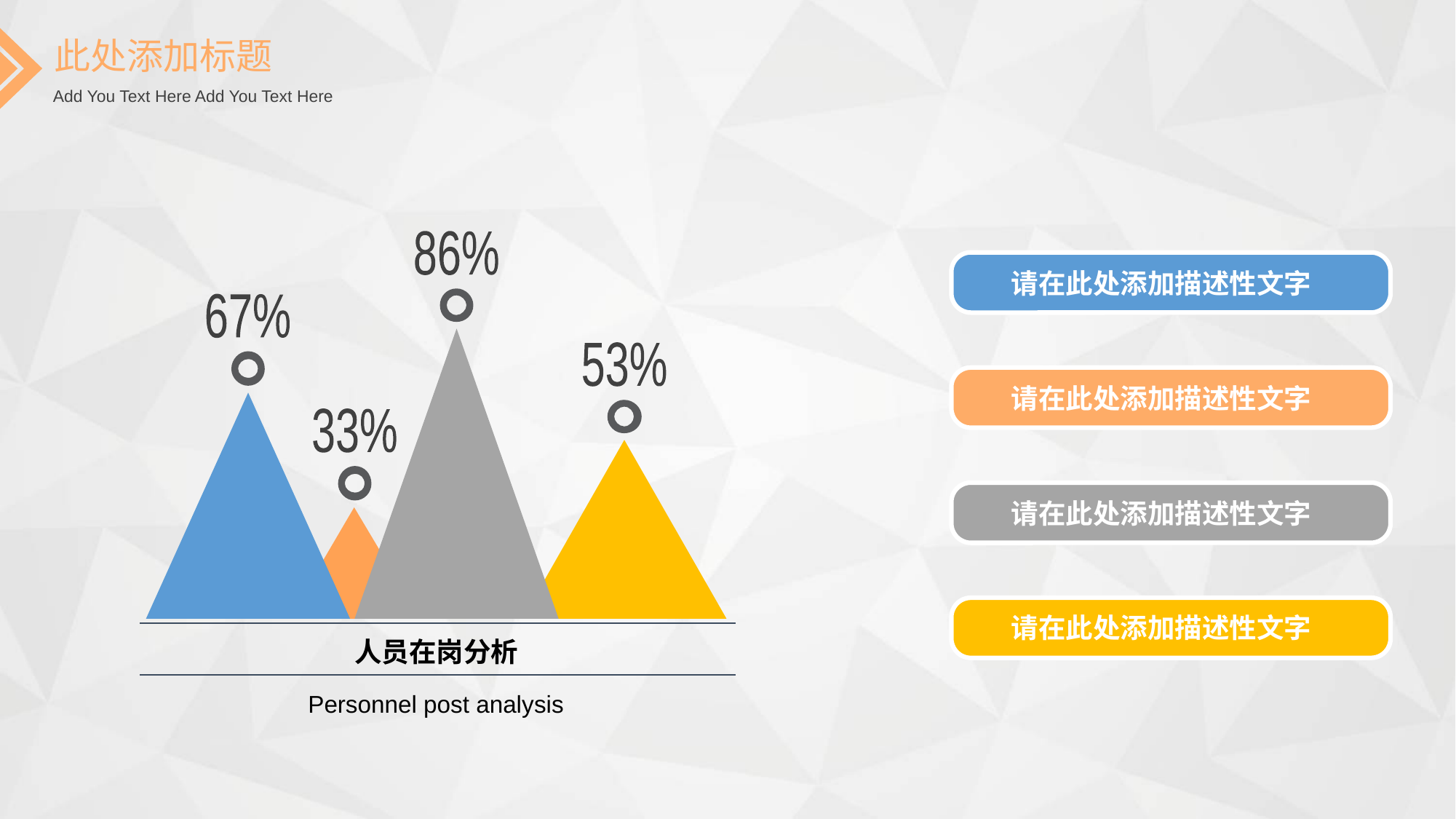

此处添加标题
Add You Text Here Add You Text Here

86%

67%

53%

33%

人员在岗分析
Personnel post analysis

请在此处添加描述性文字

请在此处添加描述性文字

请在此处添加描述性文字

请在此处添加描述性文字